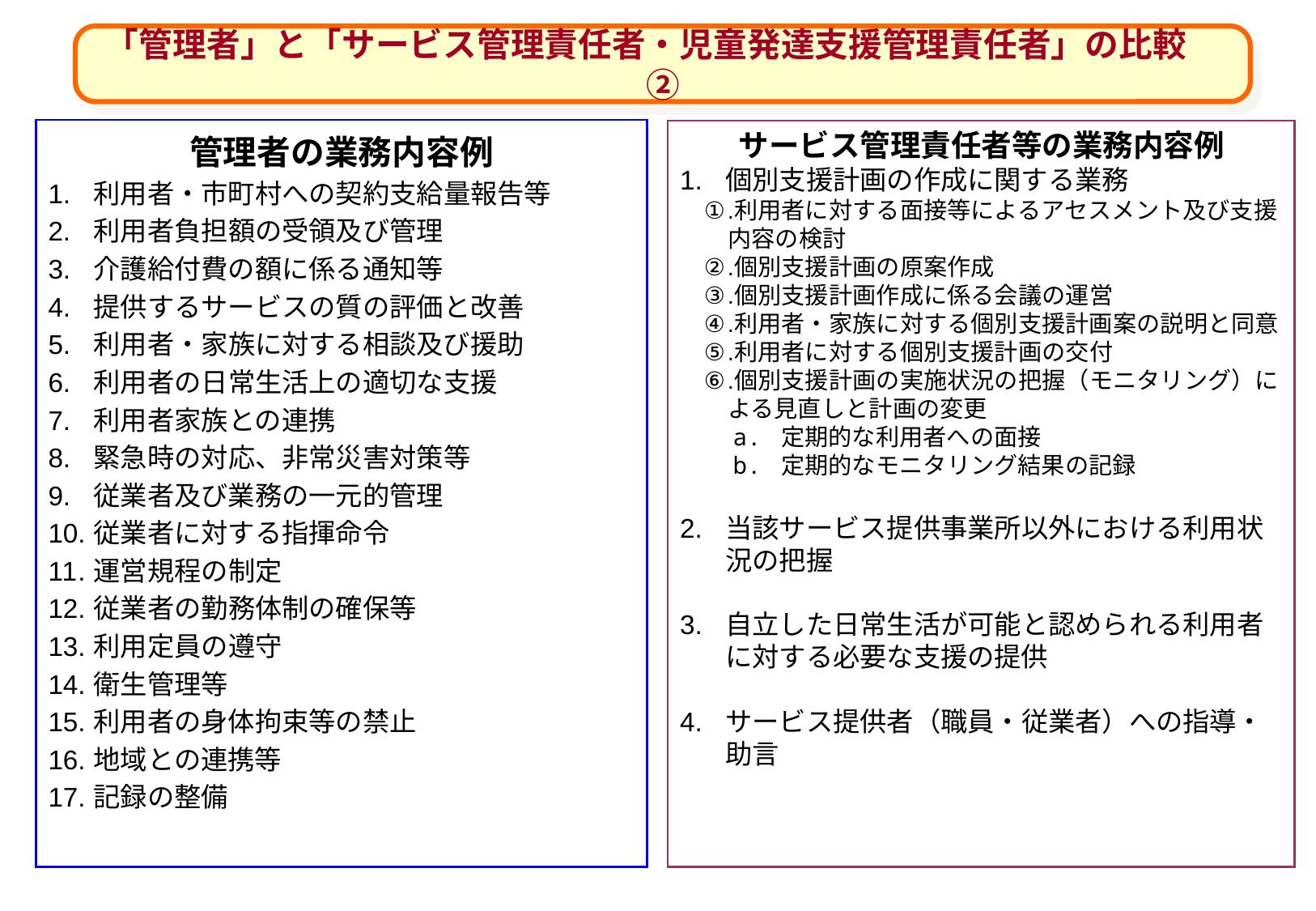

「管理者」と「サービス管理責任者・児童発達支援管理責任者」の比較　②
管理者の業務内容例
利用者・市町村への契約支給量報告等
利用者負担額の受領及び管理
介護給付費の額に係る通知等
提供するサービスの質の評価と改善
利用者・家族に対する相談及び援助
利用者の日常生活上の適切な支援
利用者家族との連携
緊急時の対応、非常災害対策等
従業者及び業務の一元的管理
従業者に対する指揮命令
運営規程の制定
従業者の勤務体制の確保等
利用定員の遵守
衛生管理等
利用者の身体拘束等の禁止
地域との連携等
記録の整備

サービス管理責任者等の業務内容例
個別支援計画の作成に関する業務
利用者に対する面接等によるアセスメント及び支援内容の検討
個別支援計画の原案作成
個別支援計画作成に係る会議の運営
利用者・家族に対する個別支援計画案の説明と同意
利用者に対する個別支援計画の交付
個別支援計画の実施状況の把握（モニタリング）による見直しと計画の変更
　　a. 定期的な利用者への面接
　　b. 定期的なモニタリング結果の記録

当該サービス提供事業所以外における利用状況の把握

自立した日常生活が可能と認められる利用者に対する必要な支援の提供

サービス提供者（職員・従業者）への指導・助言